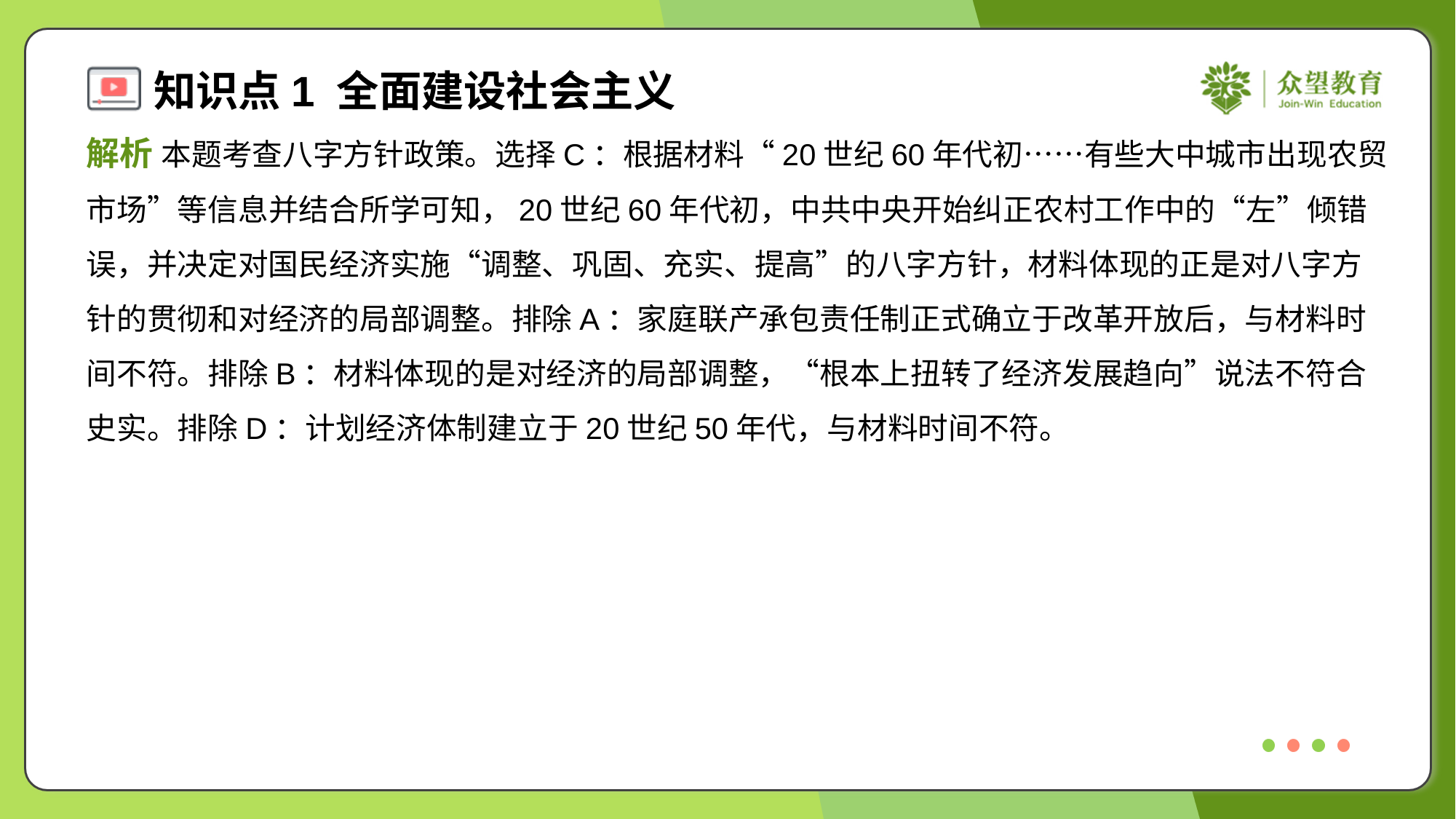

解析 本题考查八字方针政策。选择C：根据材料“20世纪60年代初……有些大中城市出现农贸
市场”等信息并结合所学可知，20世纪60年代初，中共中央开始纠正农村工作中的“左”倾错
误，并决定对国民经济实施“调整、巩固、充实、提高”的八字方针，材料体现的正是对八字方
针的贯彻和对经济的局部调整。排除A：家庭联产承包责任制正式确立于改革开放后，与材料时
间不符。排除B：材料体现的是对经济的局部调整，“根本上扭转了经济发展趋向”说法不符合
史实。排除D：计划经济体制建立于20世纪50年代，与材料时间不符。